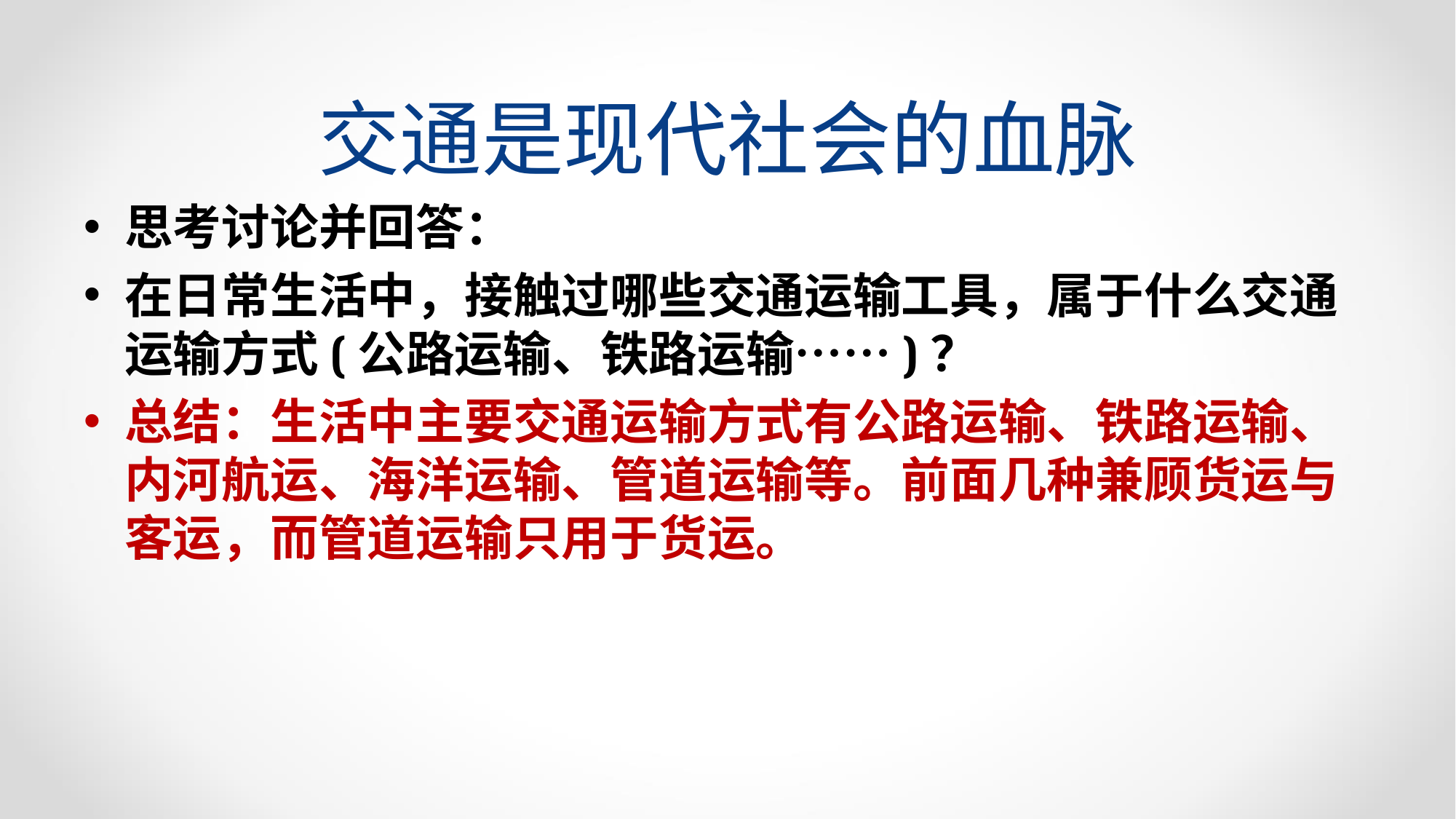

# 交通是现代社会的血脉
思考讨论并回答：
在日常生活中，接触过哪些交通运输工具，属于什么交通运输方式(公路运输、铁路运输……)？
总结：生活中主要交通运输方式有公路运输、铁路运输、内河航运、海洋运输、管道运输等。前面几种兼顾货运与客运，而管道运输只用于货运。